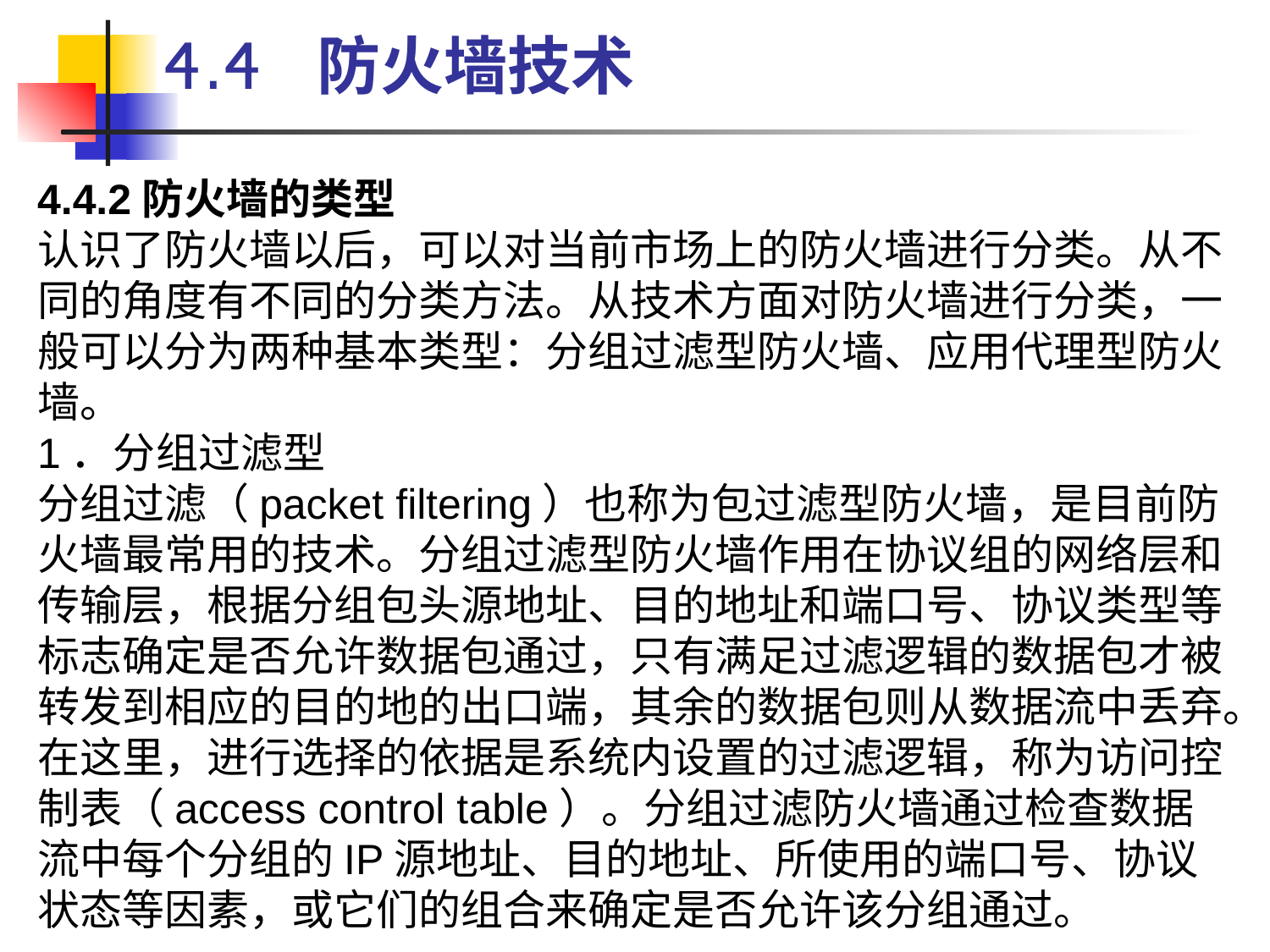

4.4  防火墙技术
4.4.2防火墙的类型
认识了防火墙以后，可以对当前市场上的防火墙进行分类。从不同的角度有不同的分类方法。从技术方面对防火墙进行分类，一般可以分为两种基本类型：分组过滤型防火墙、应用代理型防火墙。
1．分组过滤型
分组过滤（packet filtering）也称为包过滤型防火墙，是目前防火墙最常用的技术。分组过滤型防火墙作用在协议组的网络层和传输层，根据分组包头源地址、目的地址和端口号、协议类型等标志确定是否允许数据包通过，只有满足过滤逻辑的数据包才被转发到相应的目的地的出口端，其余的数据包则从数据流中丢弃。在这里，进行选择的依据是系统内设置的过滤逻辑，称为访问控制表（access control table）。分组过滤防火墙通过检查数据流中每个分组的IP源地址、目的地址、所使用的端口号、协议状态等因素，或它们的组合来确定是否允许该分组通过。